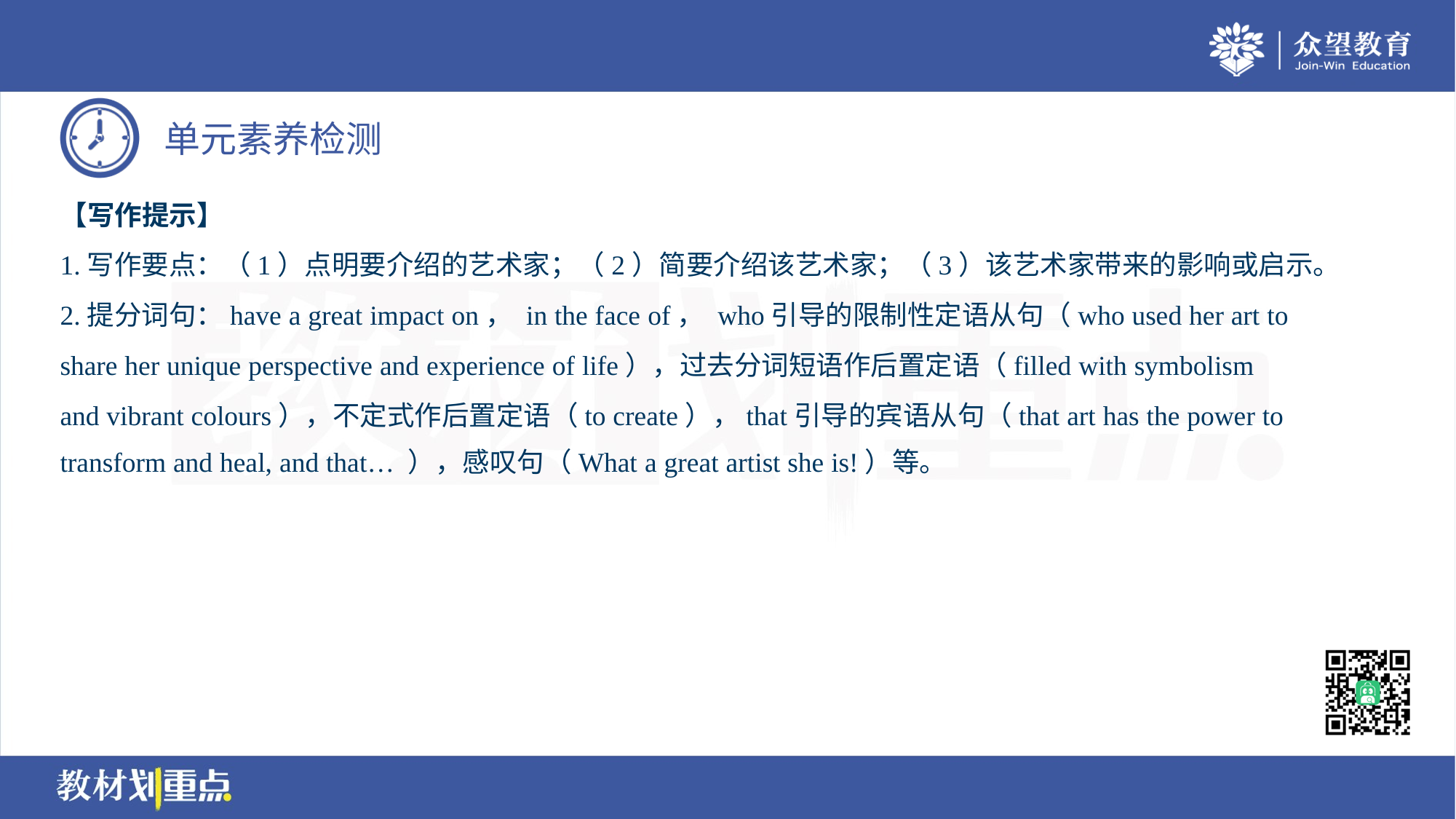

【写作提示】
1.写作要点：（1）点明要介绍的艺术家；（2）简要介绍该艺术家；（3）该艺术家带来的影响或启示。
2.提分词句：have a great impact on， in the face of， who引导的限制性定语从句（who used her art to
share her unique perspective and experience of life），过去分词短语作后置定语（filled with symbolism
and vibrant colours），不定式作后置定语（to create），that引导的宾语从句（that art has the power to
transform and heal, and that… ），感叹句（What a great artist she is!）等。